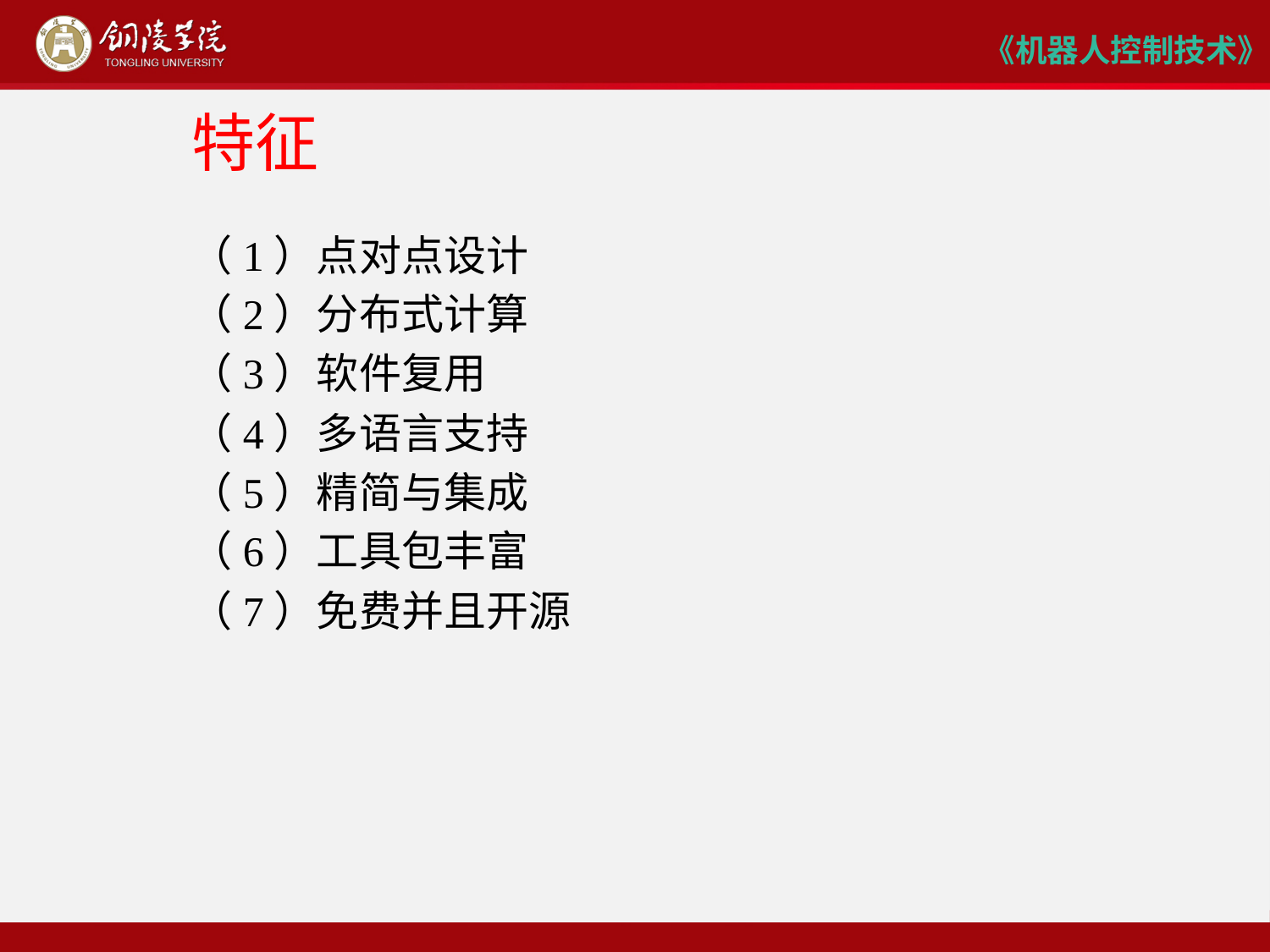

# 特征
（1）点对点设计
（2）分布式计算
（3）软件复用
（4）多语言支持
（5）精简与集成
（6）工具包丰富
（7）免费并且开源